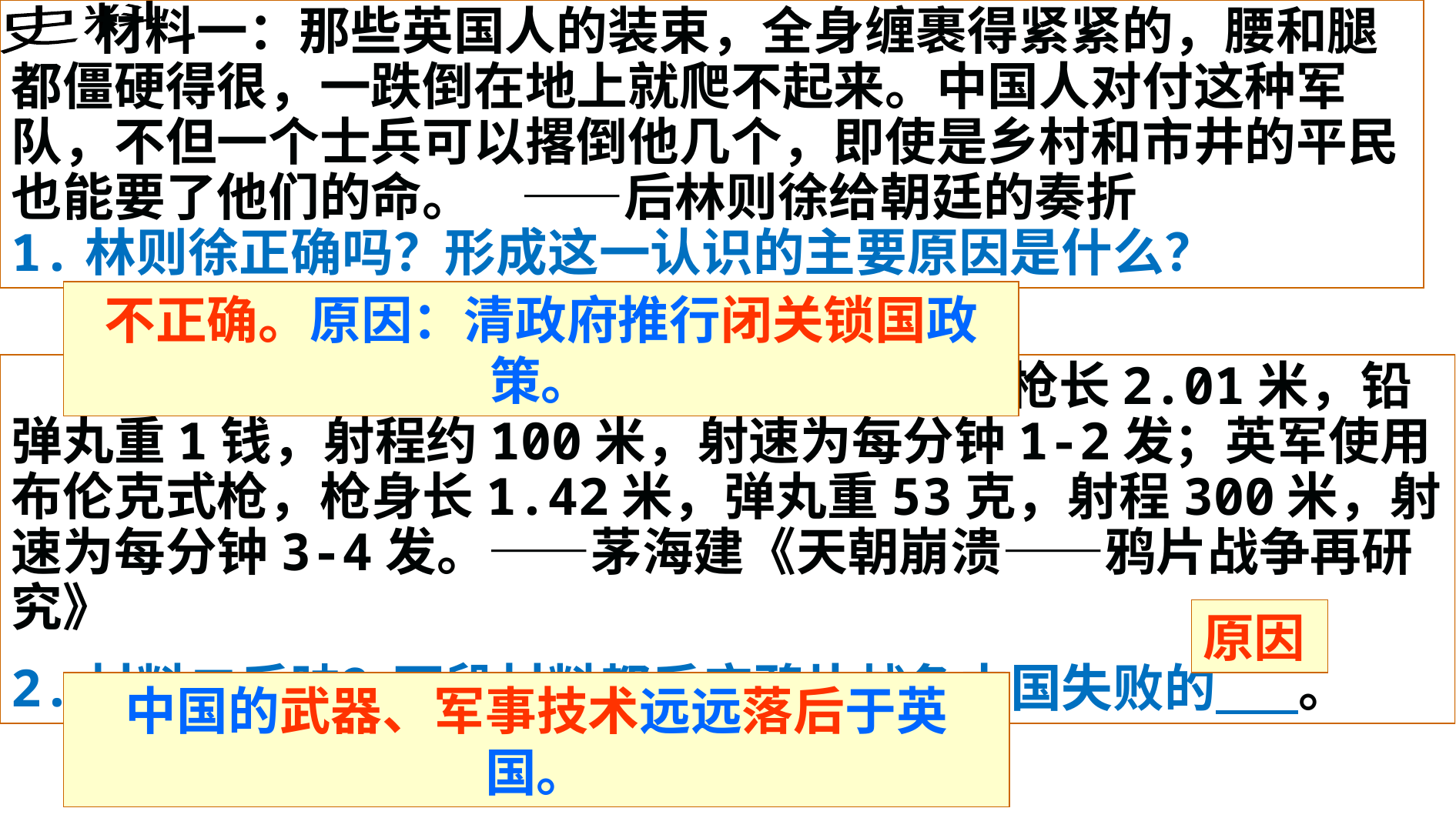

史料
      材料一：那些英国人的装束，全身缠裹得紧紧的，腰和腿都僵硬得很，一跌倒在地上就爬不起来。中国人对付这种军队，不但一个士兵可以撂倒他几个，即使是乡村和市井的平民也能要了他们的命。    ——后林则徐给朝廷的奏折
1.林则徐正确吗？形成这一认识的主要原因是什么？
不正确。原因：清政府推行闭关锁国政策。
     材料二：清军兵丁使用的鸟枪用铁制成，枪长2.01米，铅弹丸重1钱，射程约100米，射速为每分钟1-2发；英军使用布伦克式枪，枪身长1.42米，弹丸重53克，射程300米，射速为每分钟3-4发。——茅海建《天朝崩溃——鸦片战争再研究》
2.材料二反映？两段材料都反应鸦片战争中国失败的       。
原因
中国的武器、军事技术远远落后于英国。